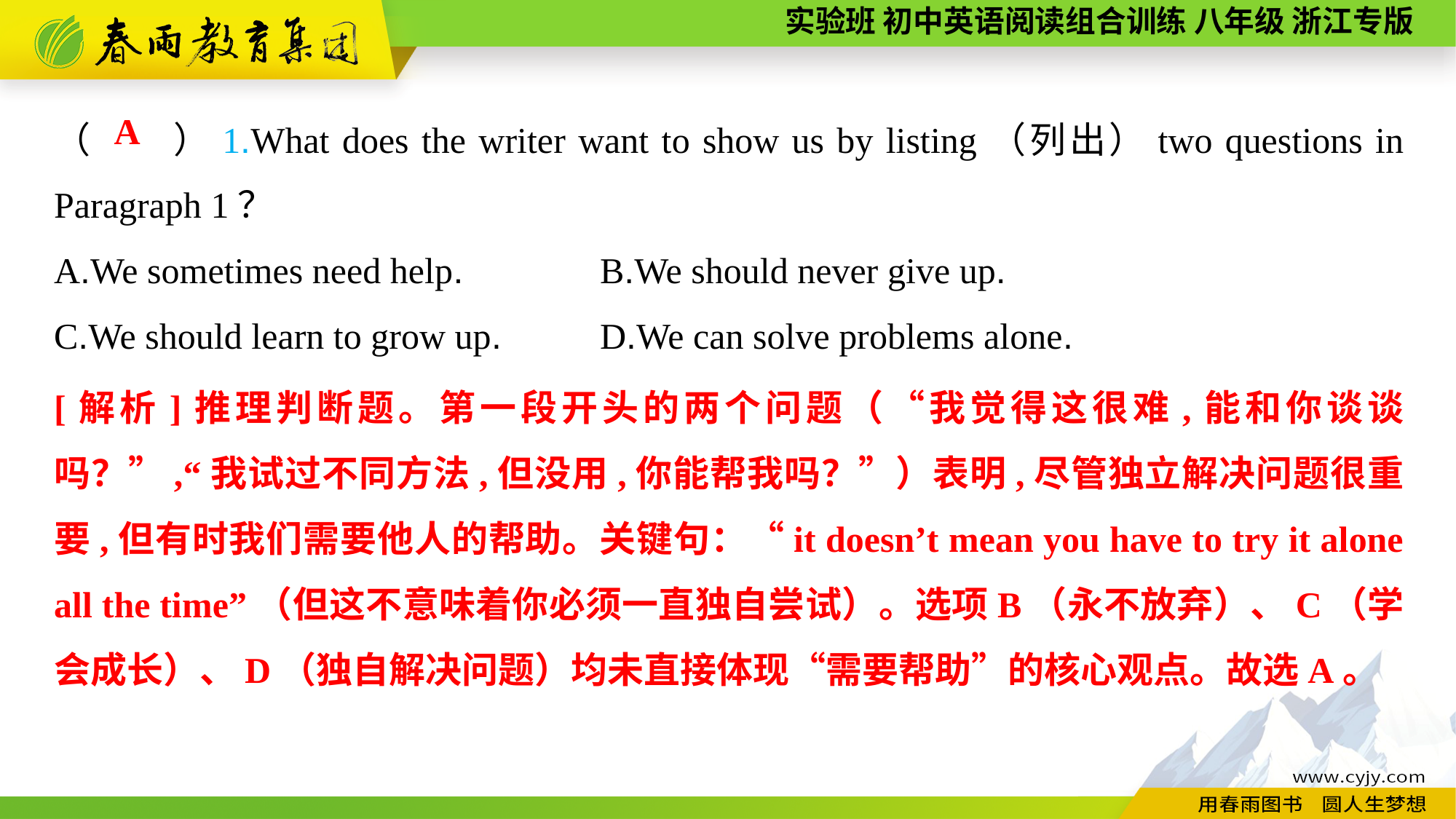

（　　）1.What does the writer want to show us by listing（列出）two questions in Paragraph 1？
A.We sometimes need help.		B.We should never give up.
C.We should learn to grow up.	D.We can solve problems alone.
A
[解析]推理判断题。第一段开头的两个问题（“我觉得这很难,能和你谈谈吗？”,“我试过不同方法,但没用,你能帮我吗？”）表明,尽管独立解决问题很重要,但有时我们需要他人的帮助。关键句：“it doesn’t mean you have to try it alone all the time”（但这不意味着你必须一直独自尝试）。选项B（永不放弃）、C（学会成长）、D（独自解决问题）均未直接体现“需要帮助”的核心观点。故选A。